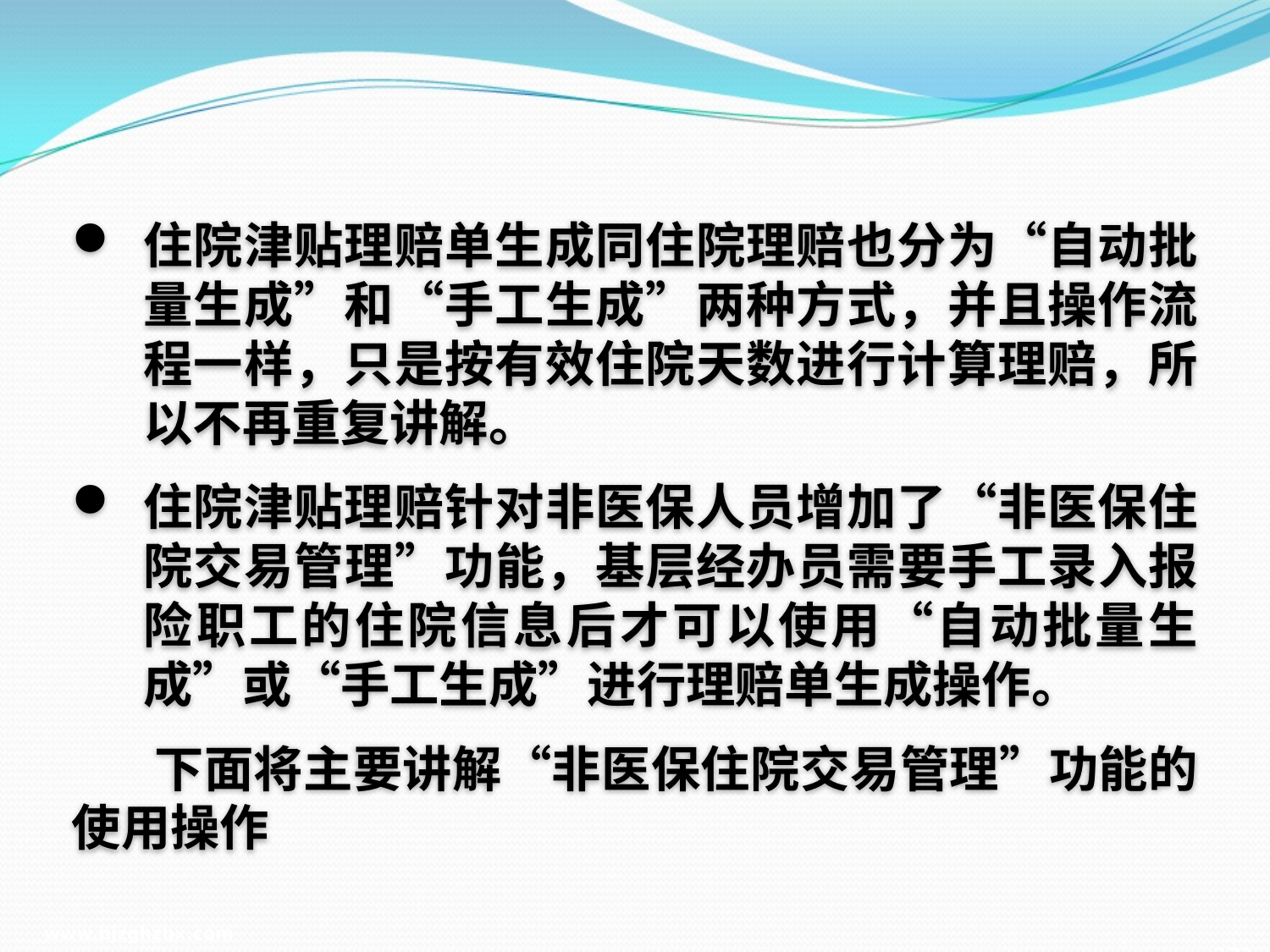

住院津贴理赔单生成同住院理赔也分为“自动批量生成”和“手工生成”两种方式，并且操作流程一样，只是按有效住院天数进行计算理赔，所以不再重复讲解。
住院津贴理赔针对非医保人员增加了“非医保住院交易管理”功能，基层经办员需要手工录入报险职工的住院信息后才可以使用“自动批量生成”或“手工生成”进行理赔单生成操作。
      下面将主要讲解“非医保住院交易管理”功能的使用操作
www.bjzghzbx.com                                                                                                                                                                      122